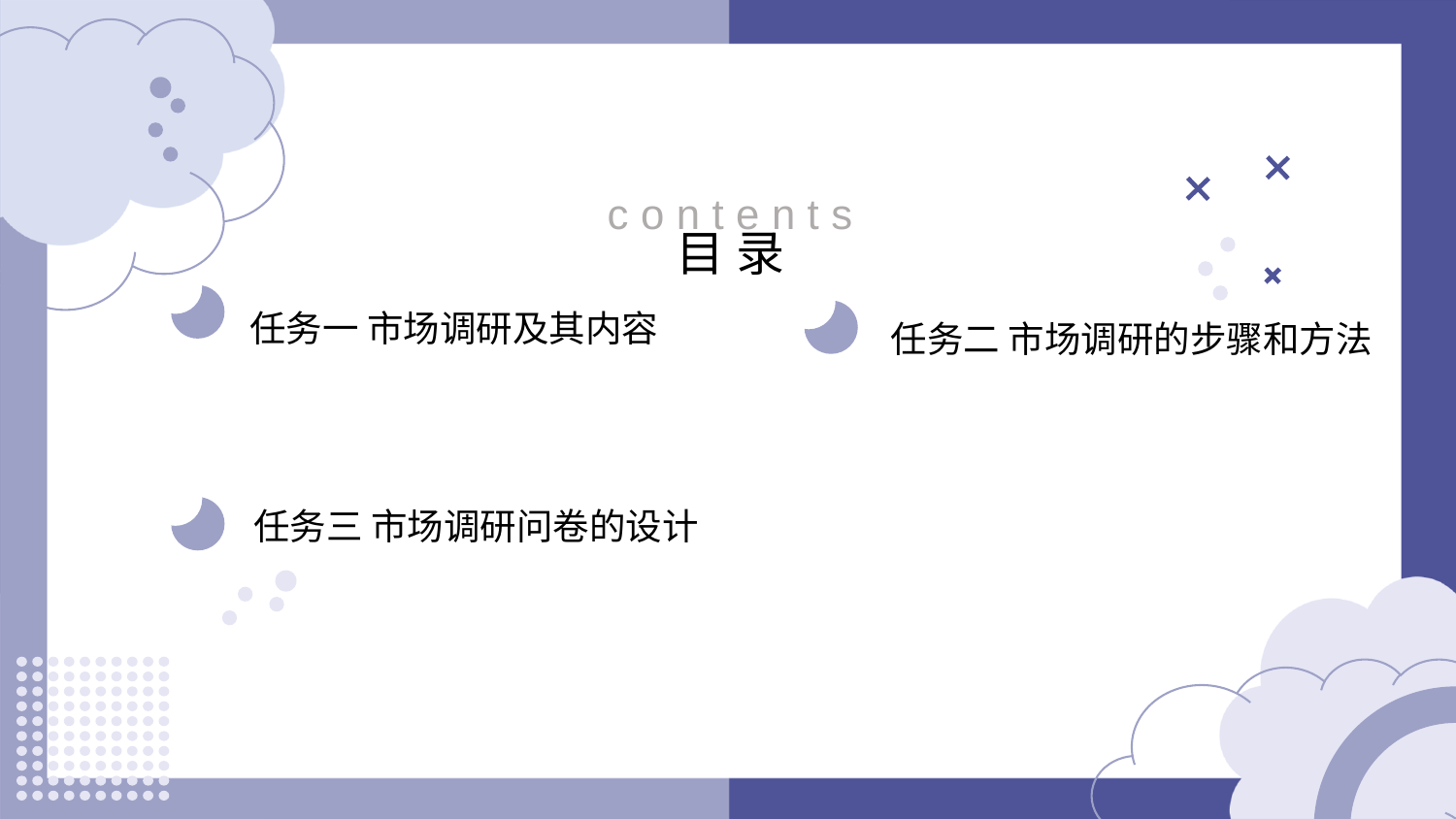

contents
目录

任务一 市场调研及其内容

任务二 市场调研的步骤和方法
任务三 市场调研问卷的设计